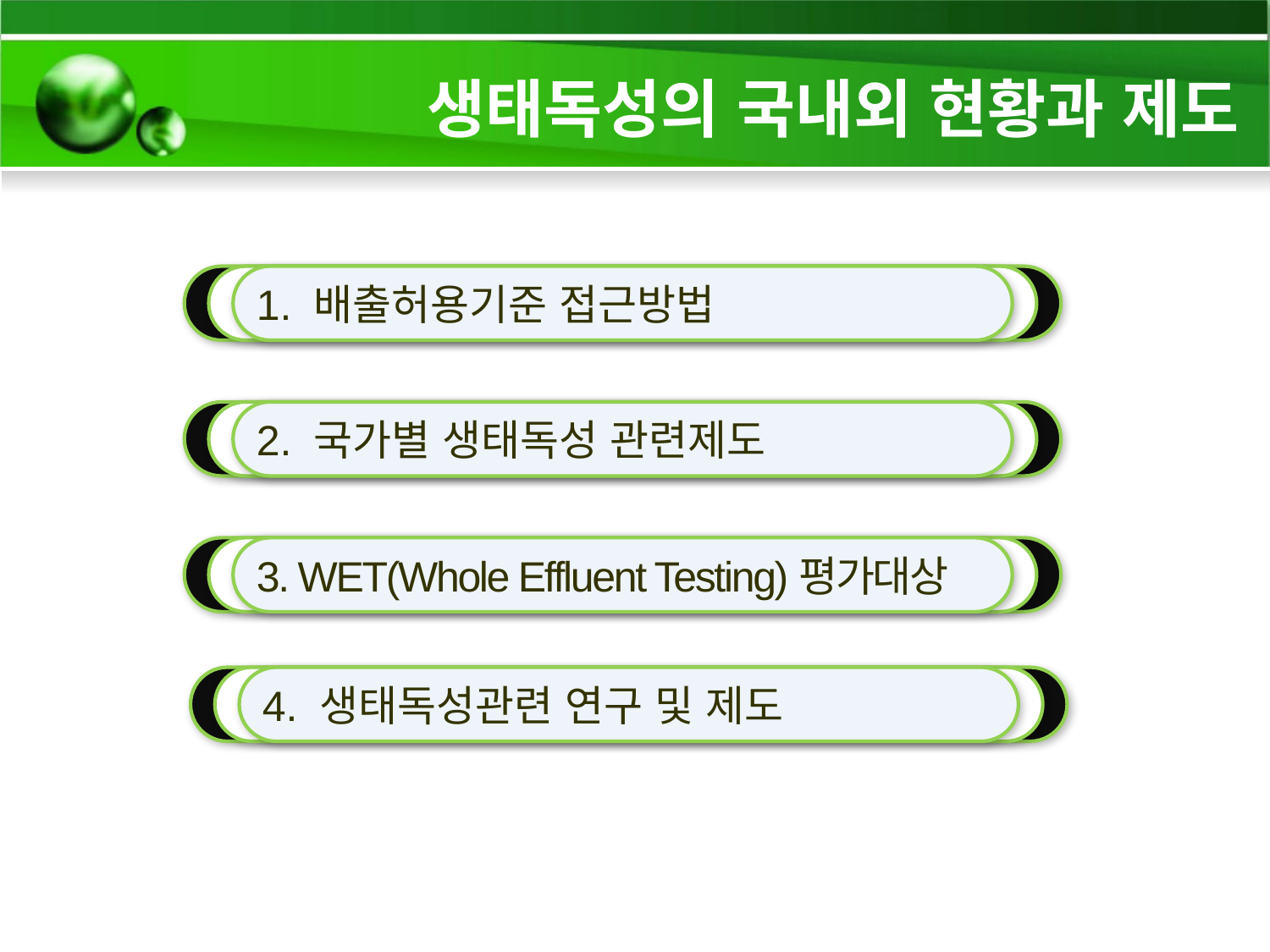

생태독성의 국내외 현황과 제도

1. 배출허용기준 접근방법

2. 국가별 생태독성 관련제도

3. WET(Whole Effluent Testing)평가대상

4. 생태독성관련 연구 및 제도